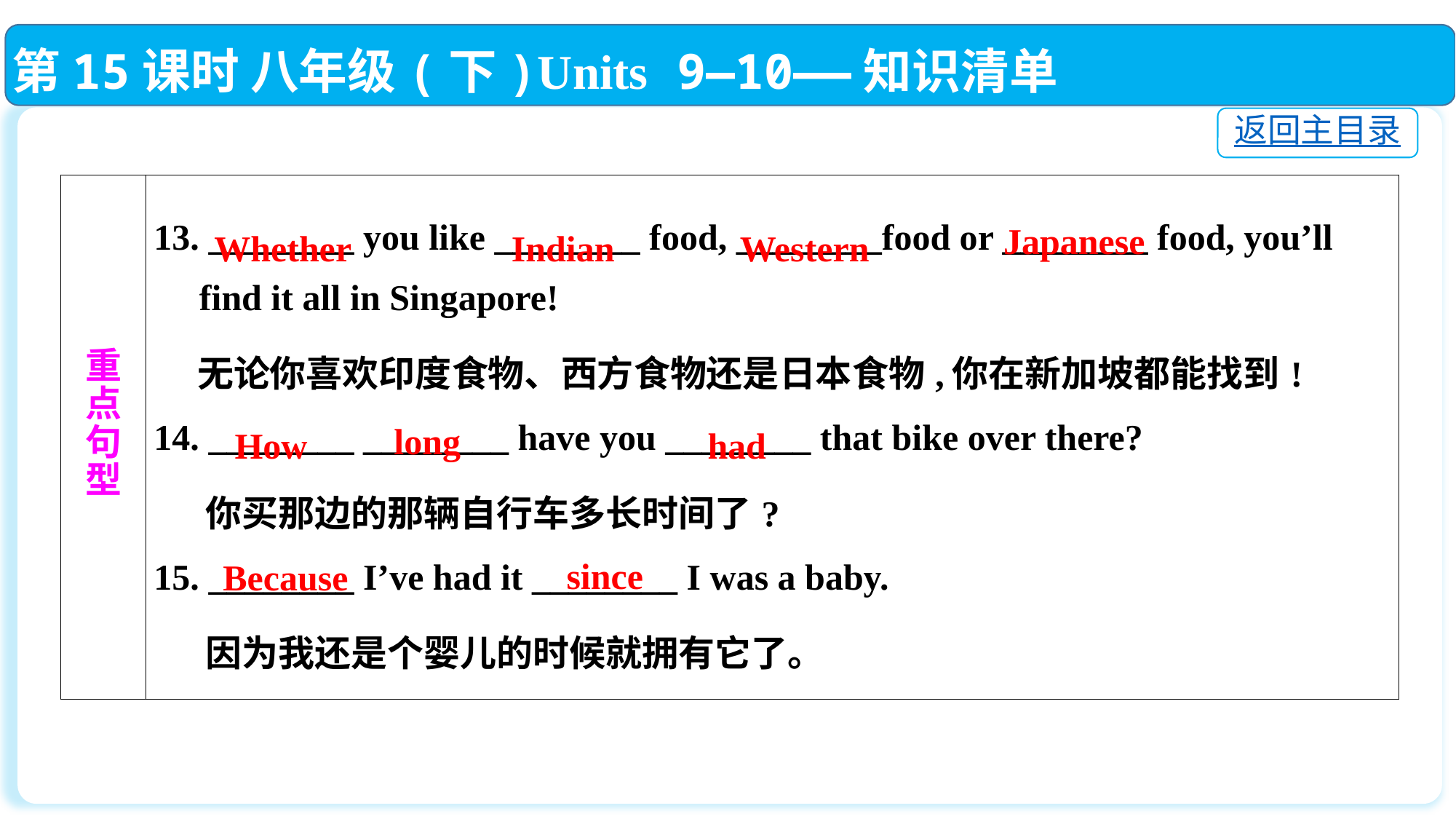

第15课时 八年级(下)Units 9—10——知识清单

返回主目录
| 重 点 句 型 | 13. \_\_\_\_\_\_\_\_ you like \_\_\_\_\_\_\_\_ food, \_\_\_\_\_\_\_\_food or \_\_\_\_\_\_\_\_ food, you’ll find it all in Singapore! 无论你喜欢印度食物、西方食物还是日本食物,你在新加坡都能找到! 14. \_\_\_\_\_\_\_\_ \_\_\_\_\_\_\_\_ have you \_\_\_\_\_\_\_\_ that bike over there? 你买那边的那辆自行车多长时间了? 15. \_\_\_\_\_\_\_\_ I’ve had it \_\_\_\_\_\_\_\_ I was a baby. 因为我还是个婴儿的时候就拥有它了。 |
| --- | --- |
Japanese
Whether
Indian
Western

long
How
had
since
Because